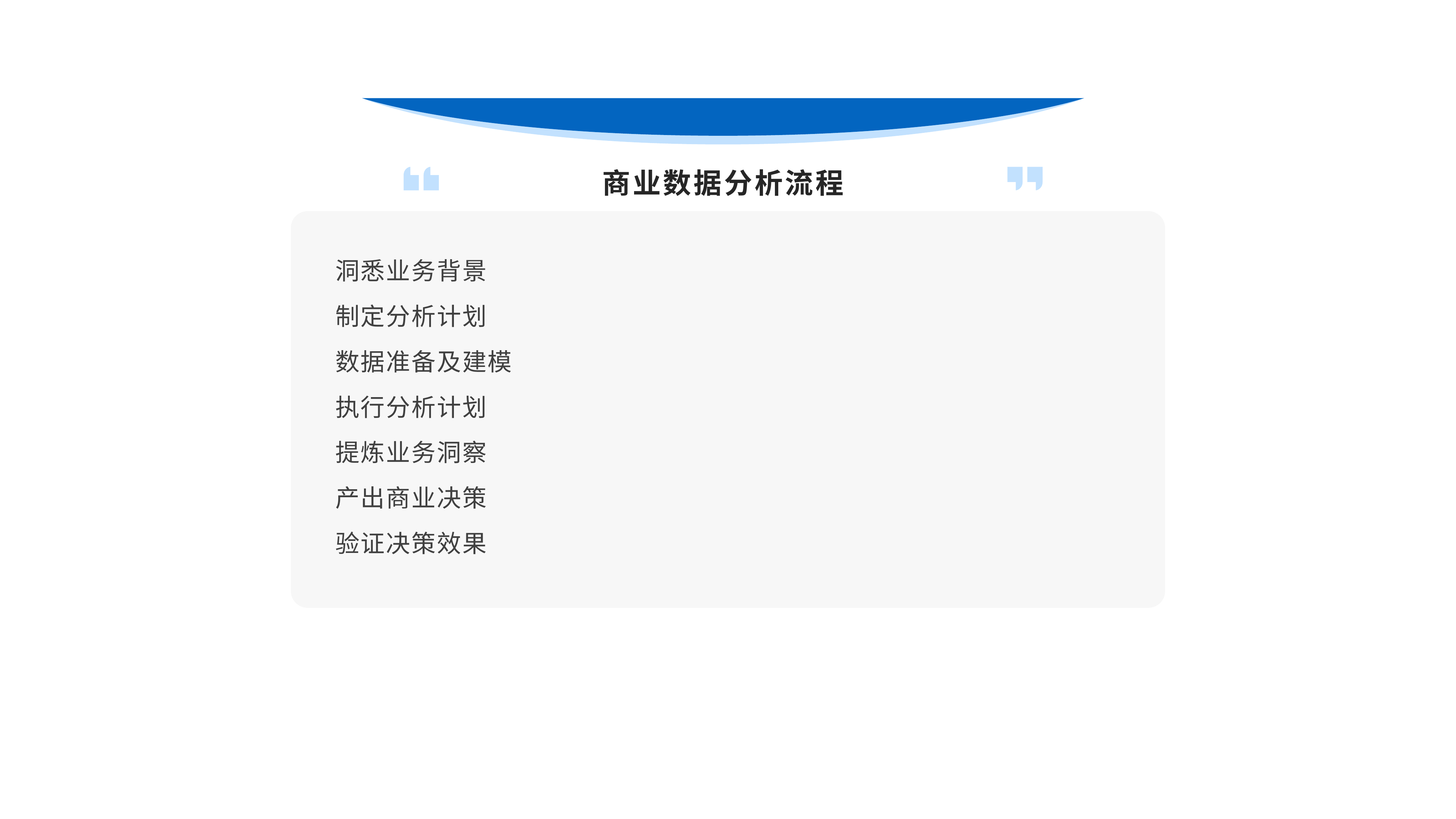

商业数据分析流程

洞悉业务背景
制定分析计划
数据准备及建模
执行分析计划
提炼业务洞察
产出商业决策
验证决策效果